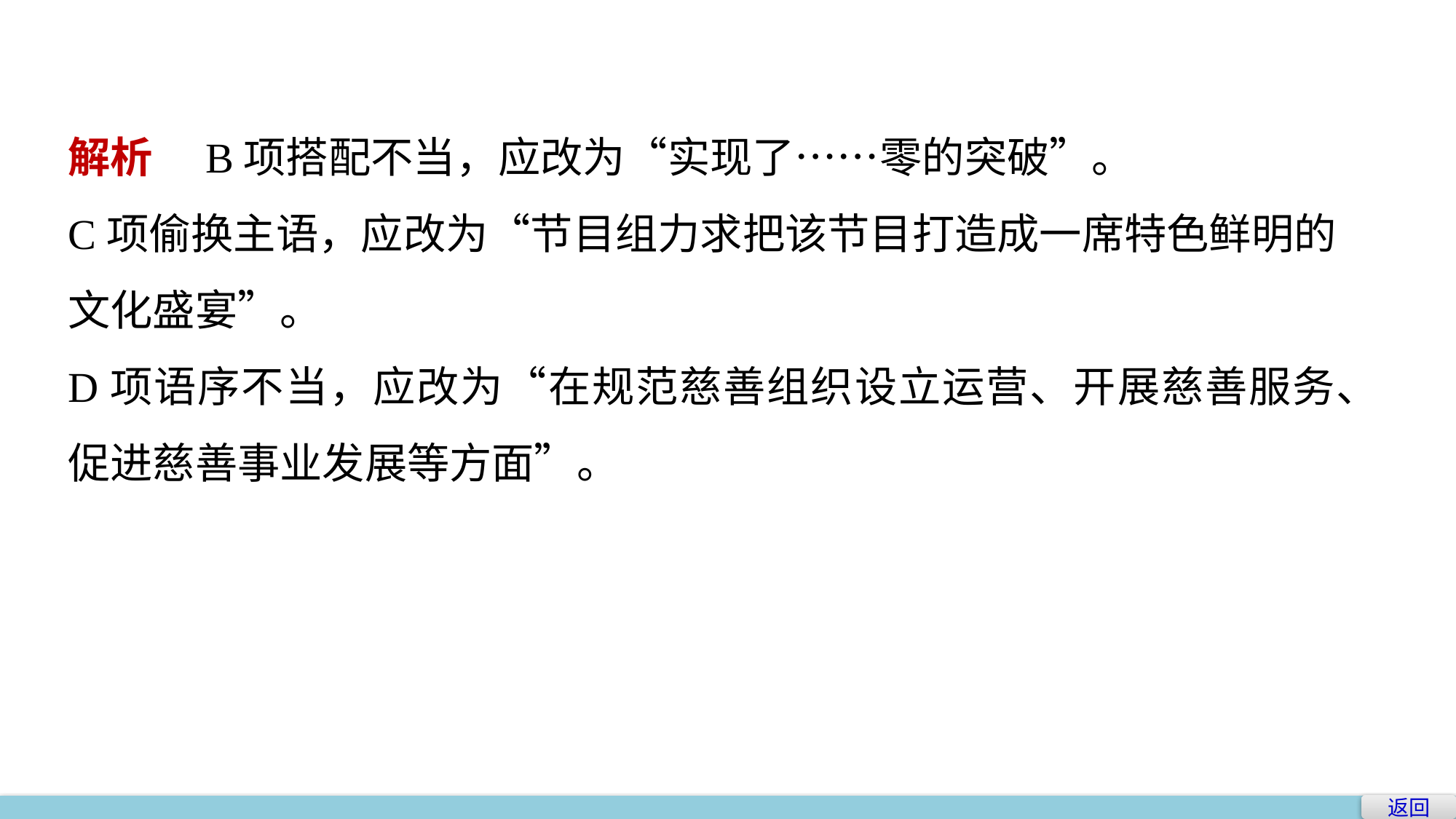

解析　B项搭配不当，应改为“实现了……零的突破”。
C项偷换主语，应改为“节目组力求把该节目打造成一席特色鲜明的文化盛宴”。
D项语序不当，应改为“在规范慈善组织设立运营、开展慈善服务、促进慈善事业发展等方面”。
返回